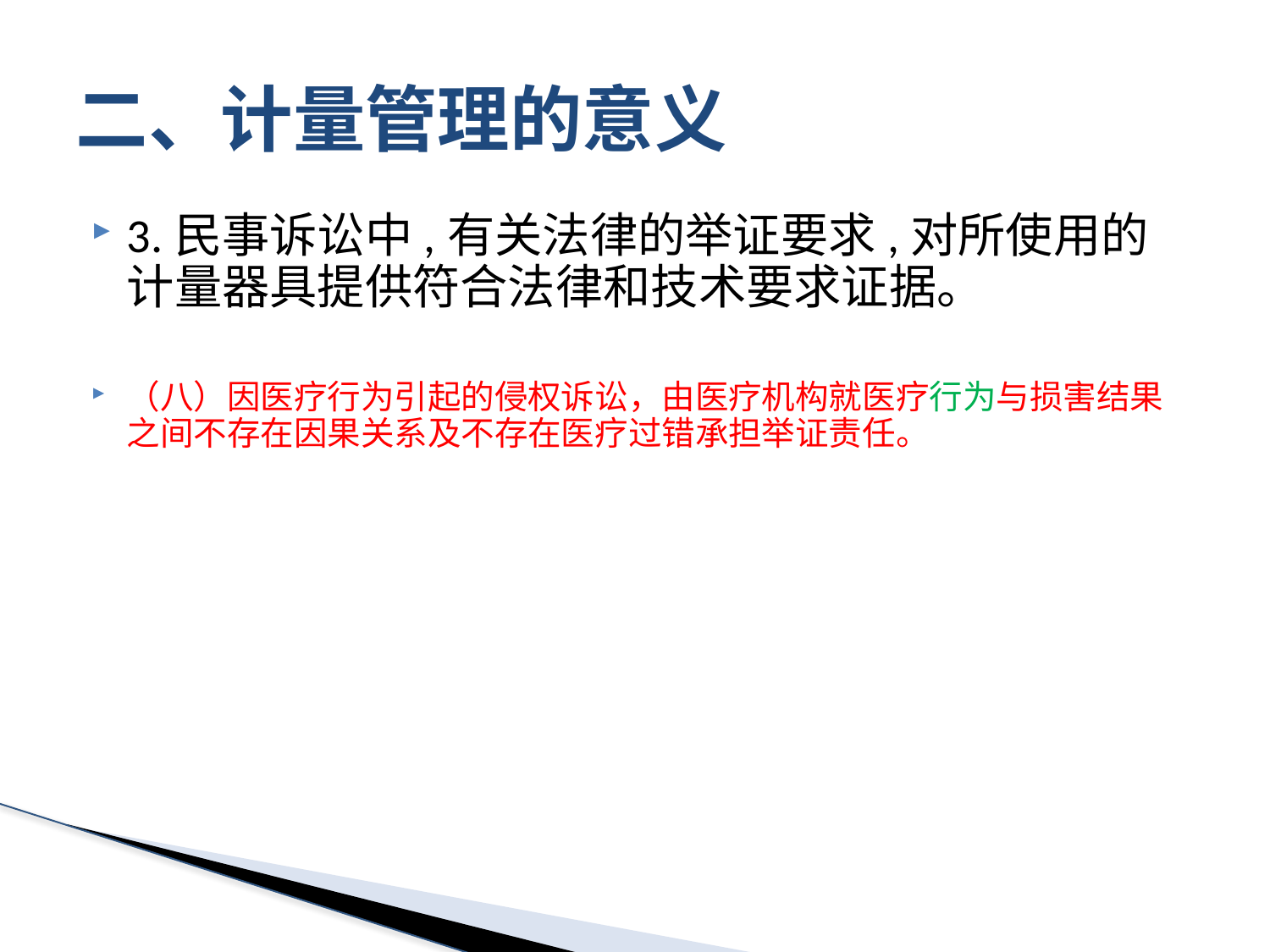

# 二、计量管理的意义
3.民事诉讼中,有关法律的举证要求,对所使用的计量器具提供符合法律和技术要求证据。

（八）因医疗行为引起的侵权诉讼，由医疗机构就医疗行为与损害结果之间不存在因果关系及不存在医疗过错承担举证责任。